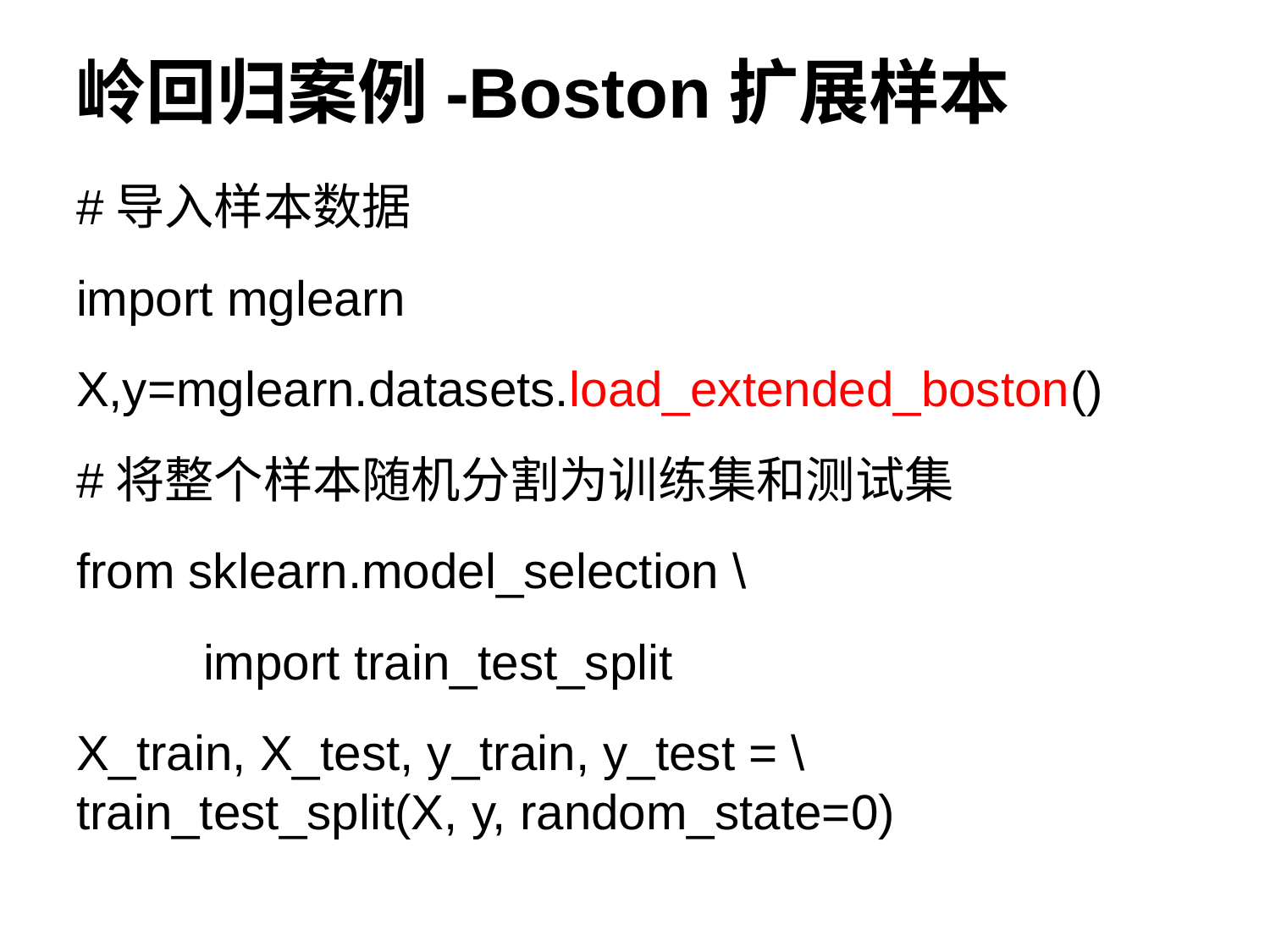

# 岭回归案例-Boston扩展样本
#导入样本数据
import mglearn
X,y=mglearn.datasets.load_extended_boston()
#将整个样本随机分割为训练集和测试集
from sklearn.model_selection \
	import train_test_split
X_train, X_test, y_train, y_test = \ 	train_test_split(X, y, random_state=0)